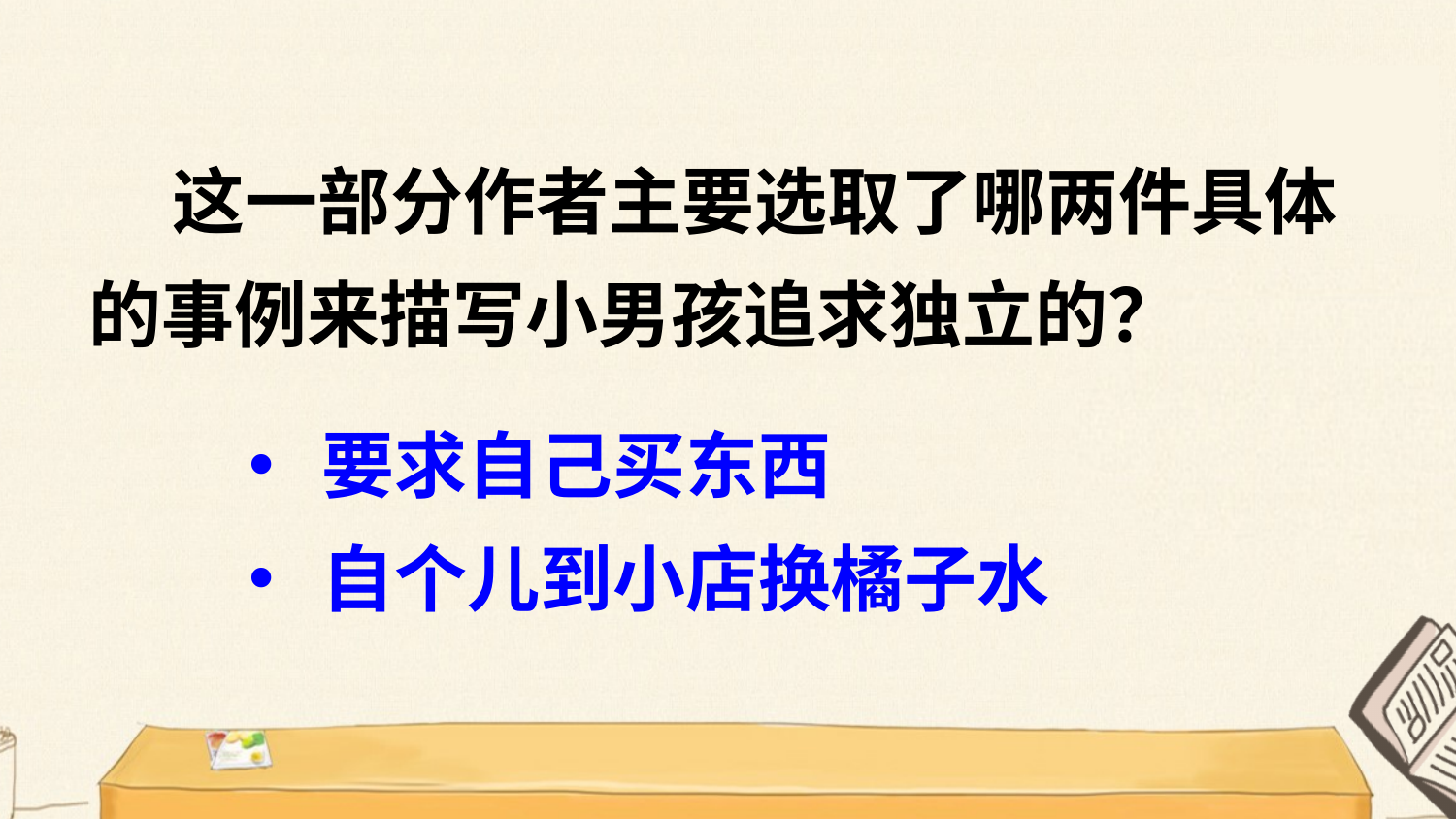

这一部分作者主要选取了哪两件具体的事例来描写小男孩追求独立的？
要求自己买东西
自个儿到小店换橘子水